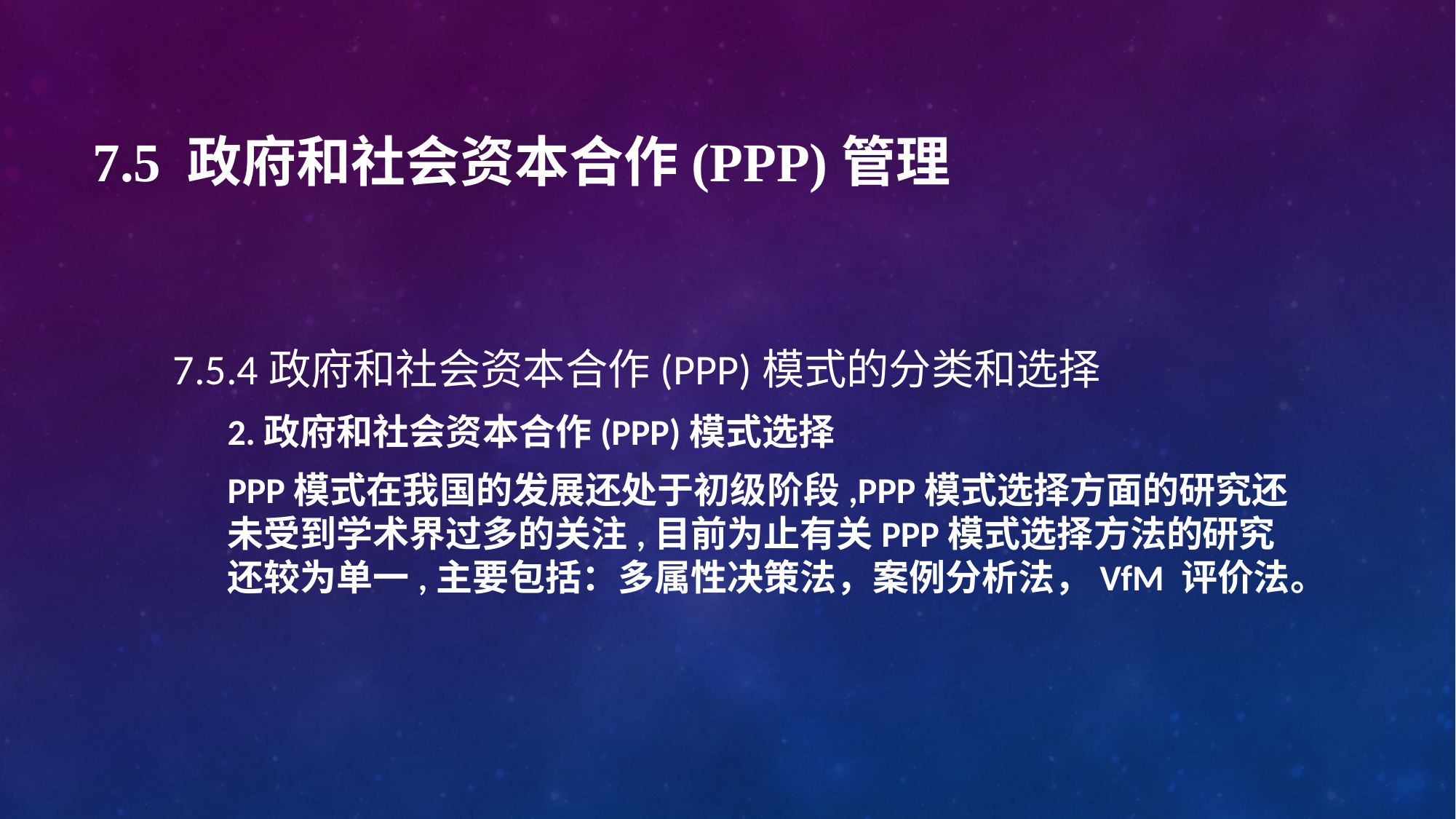

# 7.5 政府和社会资本合作(PPP)管理
7.5.4政府和社会资本合作(PPP)模式的分类和选择
2.政府和社会资本合作(PPP)模式选择
PPP模式在我国的发展还处于初级阶段,PPP模式选择方面的研究还未受到学术界过多的关注,目前为止有关PPP模式选择方法的研究还较为单一,主要包括：多属性决策法，案例分析法，VfM 评价法。